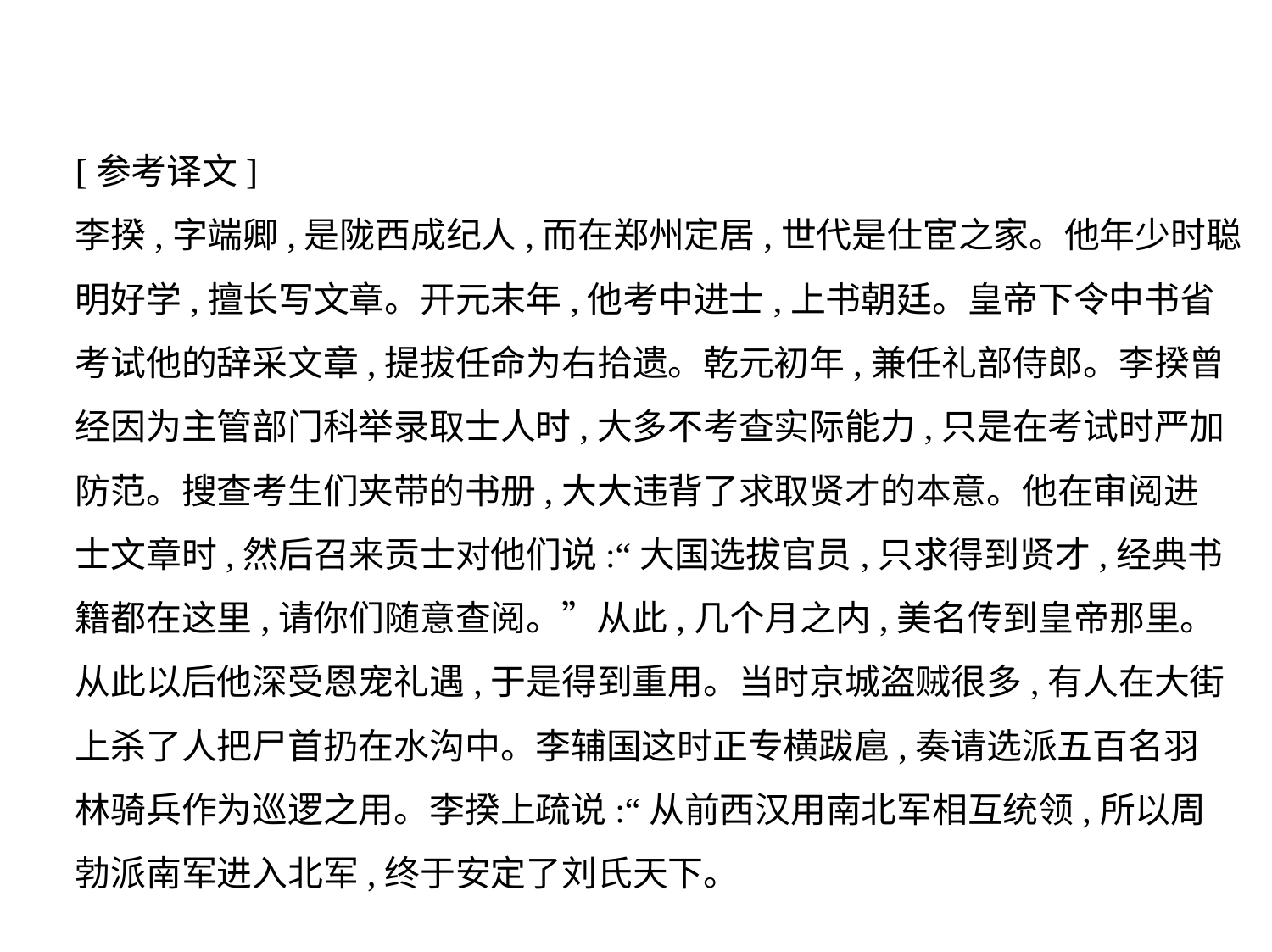

[参考译文]
李揆,字端卿,是陇西成纪人,而在郑州定居,世代是仕宦之家。他年少时聪
明好学,擅长写文章。开元末年,他考中进士,上书朝廷。皇帝下令中书省
考试他的辞采文章,提拔任命为右拾遗。乾元初年,兼任礼部侍郎。李揆曾
经因为主管部门科举录取士人时,大多不考查实际能力,只是在考试时严加
防范。搜查考生们夹带的书册,大大违背了求取贤才的本意。他在审阅进
士文章时,然后召来贡士对他们说:“大国选拔官员,只求得到贤才,经典书
籍都在这里,请你们随意查阅。”从此,几个月之内,美名传到皇帝那里。
从此以后他深受恩宠礼遇,于是得到重用。当时京城盗贼很多,有人在大街
上杀了人把尸首扔在水沟中。李辅国这时正专横跋扈,奏请选派五百名羽
林骑兵作为巡逻之用。李揆上疏说:“从前西汉用南北军相互统领,所以周
勃派南军进入北军,终于安定了刘氏天下。